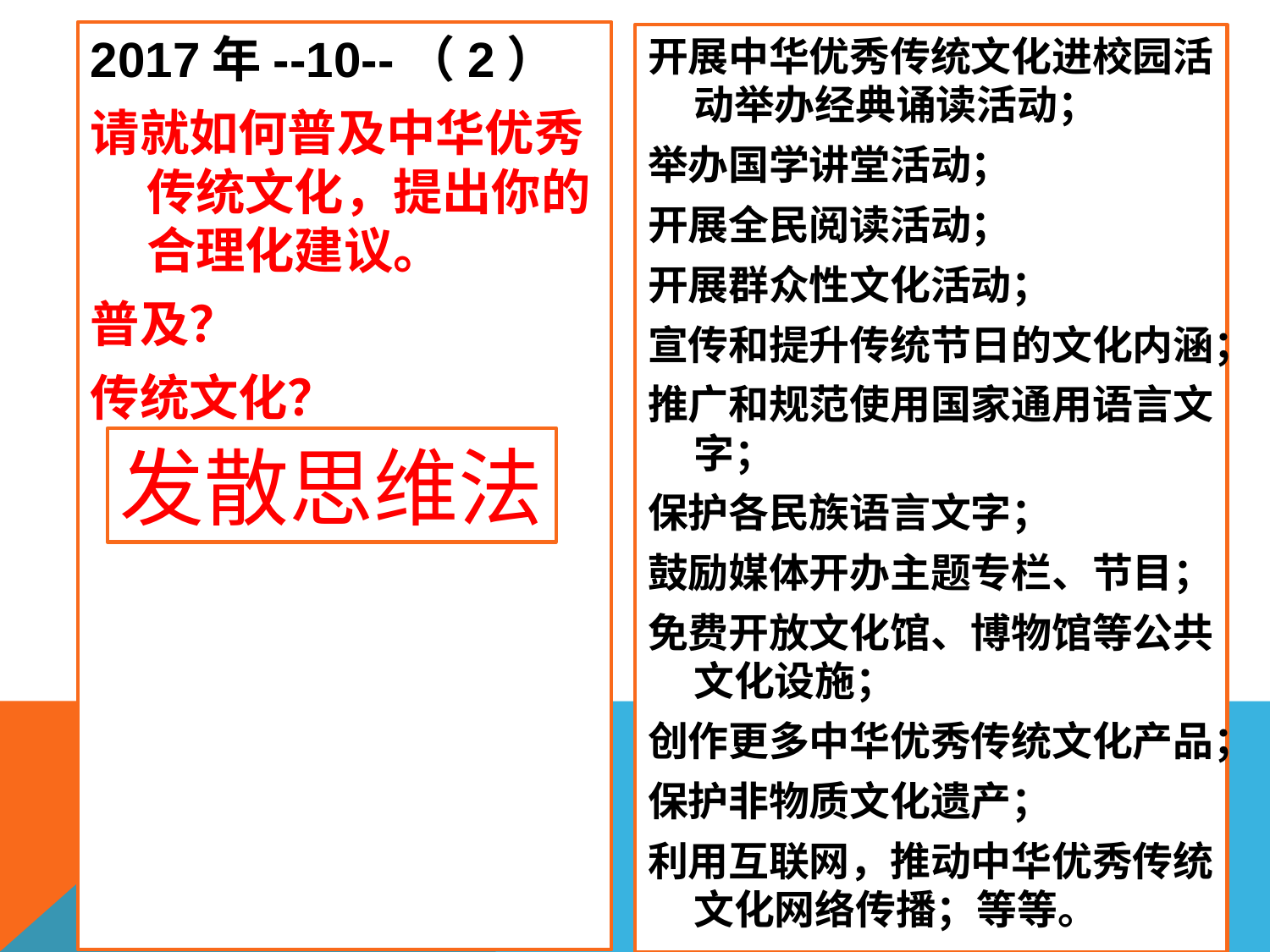

2017年--10--（2）
请就如何普及中华优秀传统文化，提出你的合理化建议。
普及？
传统文化？
开展中华优秀传统文化进校园活动举办经典诵读活动；
举办国学讲堂活动；
开展全民阅读活动；
开展群众性文化活动；
宣传和提升传统节日的文化内涵；
推广和规范使用国家通用语言文字；
保护各民族语言文字；
鼓励媒体开办主题专栏、节目；
免费开放文化馆、博物馆等公共文化设施；
创作更多中华优秀传统文化产品；
保护非物质文化遗产；
利用互联网，推动中华优秀传统文化网络传播；等等。

发散思维法